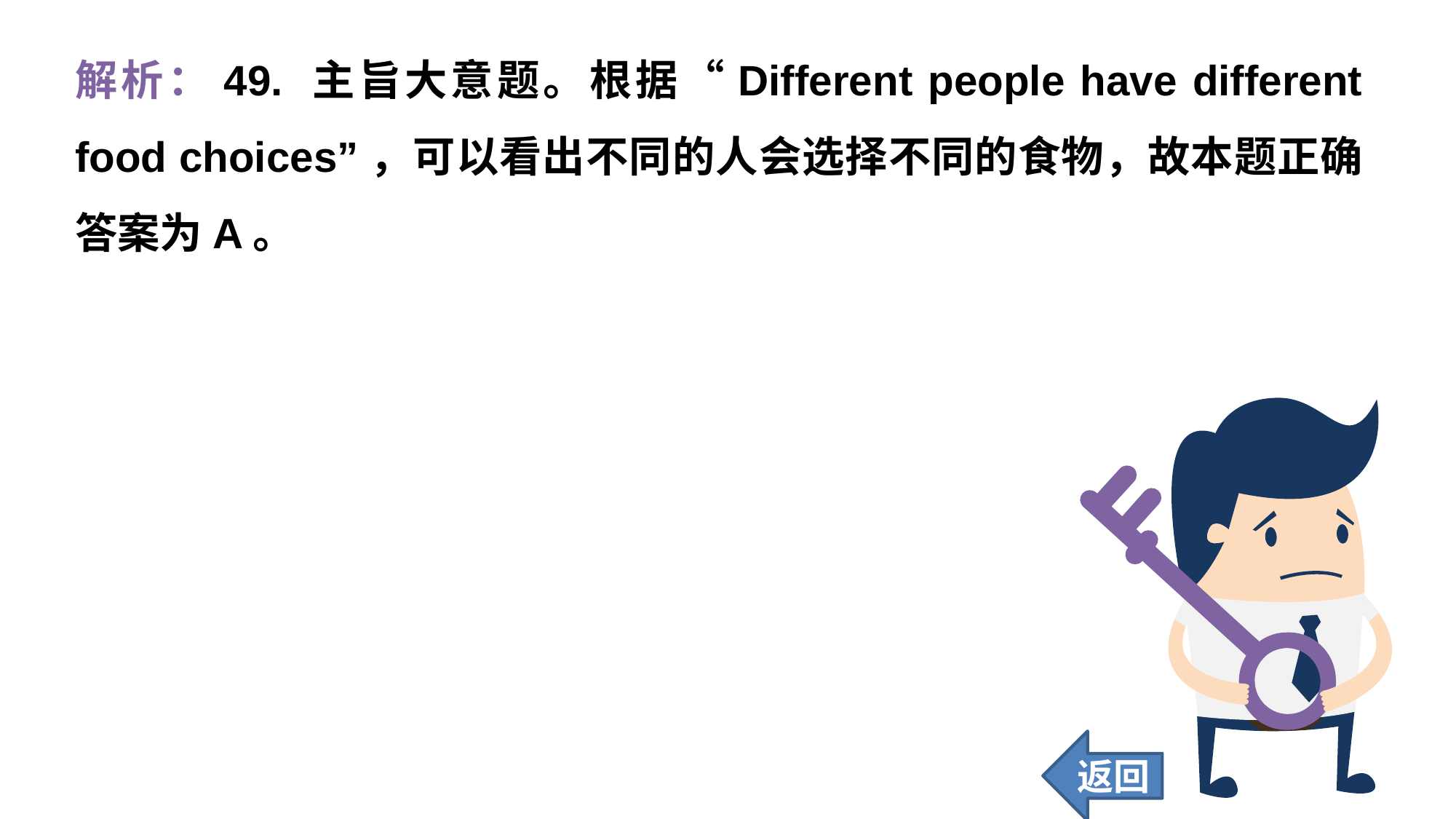

解析：49. 主旨大意题。根据“Different people have different food choices”，可以看出不同的人会选择不同的食物，故本题正确答案为A。

返回
374